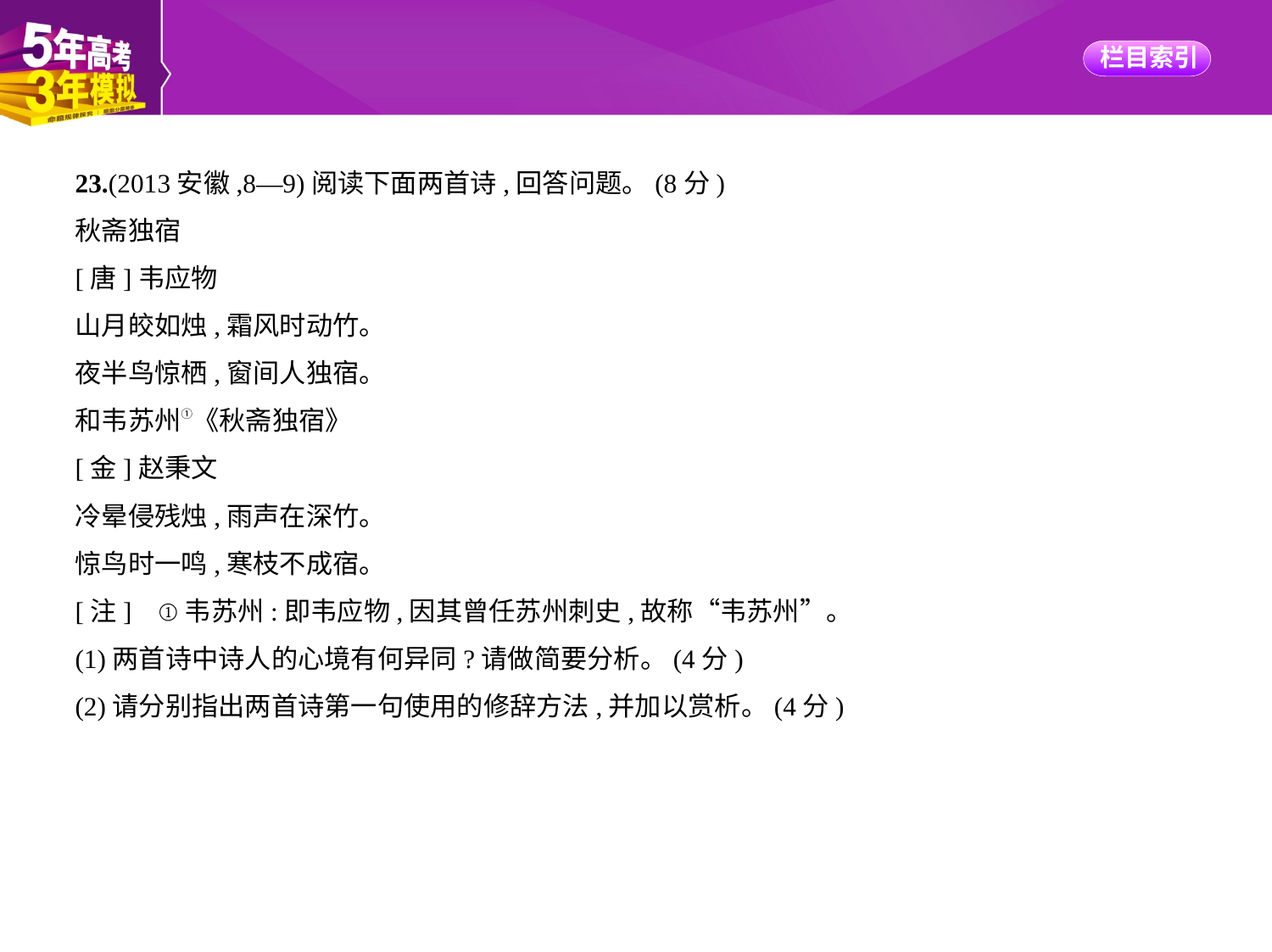

23.(2013安徽,8—9)阅读下面两首诗,回答问题。(8分)
秋斋独宿
[唐]韦应物
山月皎如烛,霜风时动竹。
夜半鸟惊栖,窗间人独宿。
和韦苏州①《秋斋独宿》
[金]赵秉文
冷晕侵残烛,雨声在深竹。
惊鸟时一鸣,寒枝不成宿。
[注]    ①韦苏州:即韦应物,因其曾任苏州刺史,故称“韦苏州”。
(1)两首诗中诗人的心境有何异同?请做简要分析。(4分)
(2)请分别指出两首诗第一句使用的修辞方法,并加以赏析。(4分)